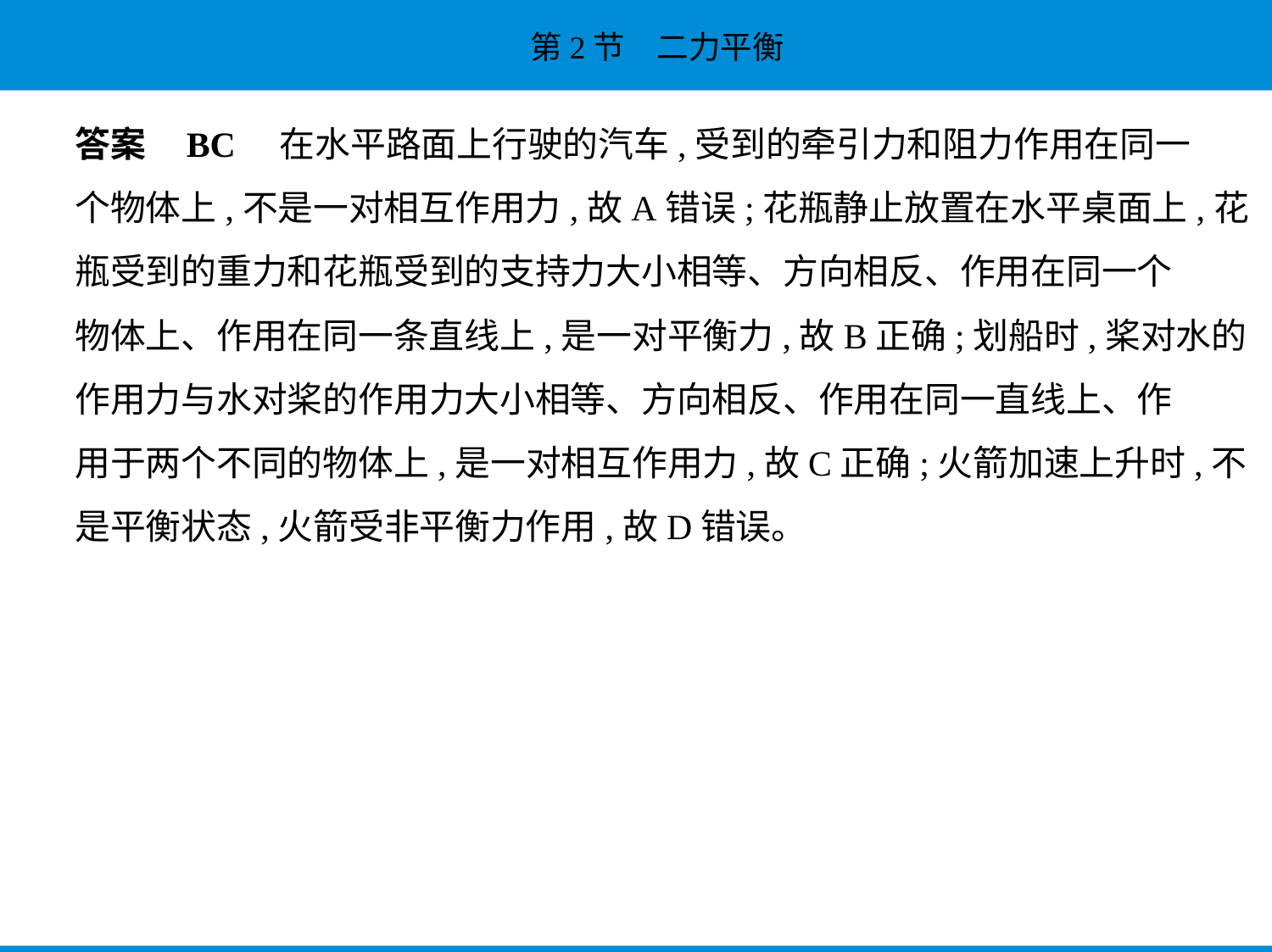

答案    BC　在水平路面上行驶的汽车,受到的牵引力和阻力作用在同一
个物体上,不是一对相互作用力,故A错误;花瓶静止放置在水平桌面上,花
瓶受到的重力和花瓶受到的支持力大小相等、方向相反、作用在同一个
物体上、作用在同一条直线上,是一对平衡力,故B正确;划船时,桨对水的
作用力与水对桨的作用力大小相等、方向相反、作用在同一直线上、作
用于两个不同的物体上,是一对相互作用力,故C正确;火箭加速上升时,不
是平衡状态,火箭受非平衡力作用,故D错误。